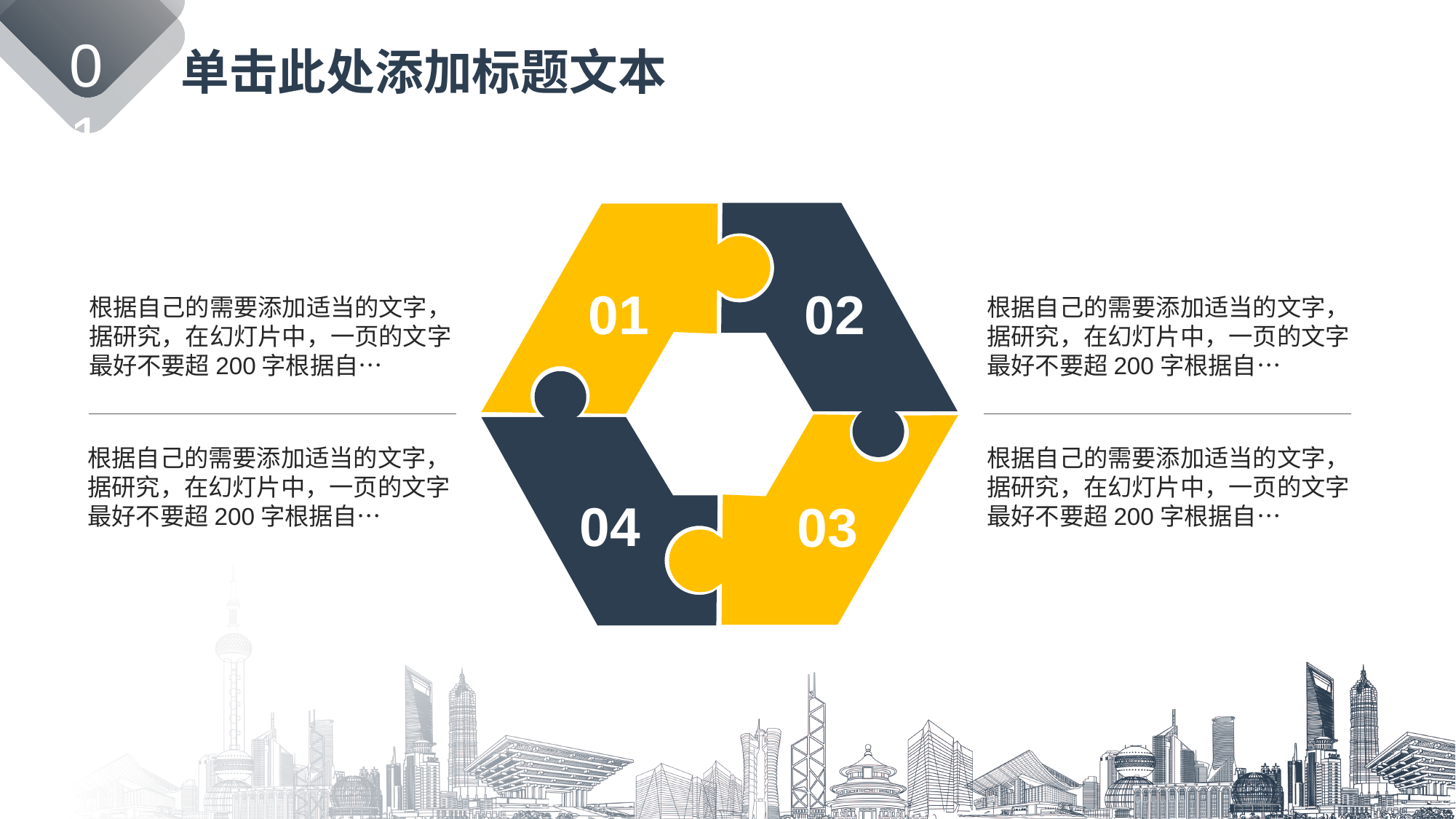

01
单击此处添加标题文本

02

01

04

03
根据自己的需要添加适当的文字，据研究，在幻灯片中，一页的文字最好不要超200字根据自…
根据自己的需要添加适当的文字，据研究，在幻灯片中，一页的文字最好不要超200字根据自…
根据自己的需要添加适当的文字，据研究，在幻灯片中，一页的文字最好不要超200字根据自…
根据自己的需要添加适当的文字，据研究，在幻灯片中，一页的文字最好不要超200字根据自…